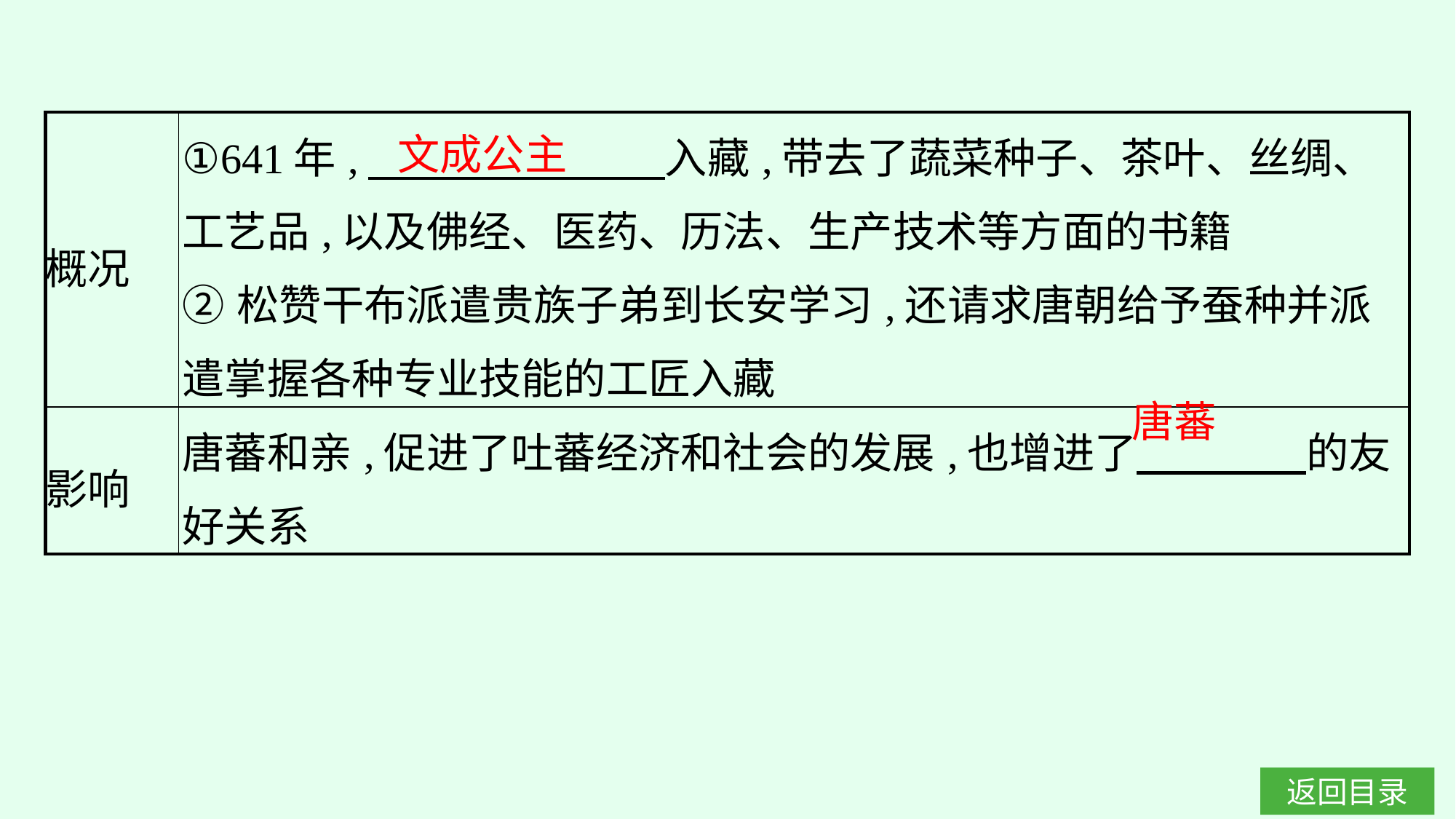

| 概况 | ①641年,　　　　　　　入藏,带去了蔬菜种子、茶叶、丝绸、工艺品,以及佛经、医药、历法、生产技术等方面的书籍  ②松赞干布派遣贵族子弟到长安学习,还请求唐朝给予蚕种并派遣掌握各种专业技能的工匠入藏 |
| --- | --- |
| 影响 | 唐蕃和亲,促进了吐蕃经济和社会的发展,也增进了　　　　的友好关系 |
文成公主
唐蕃